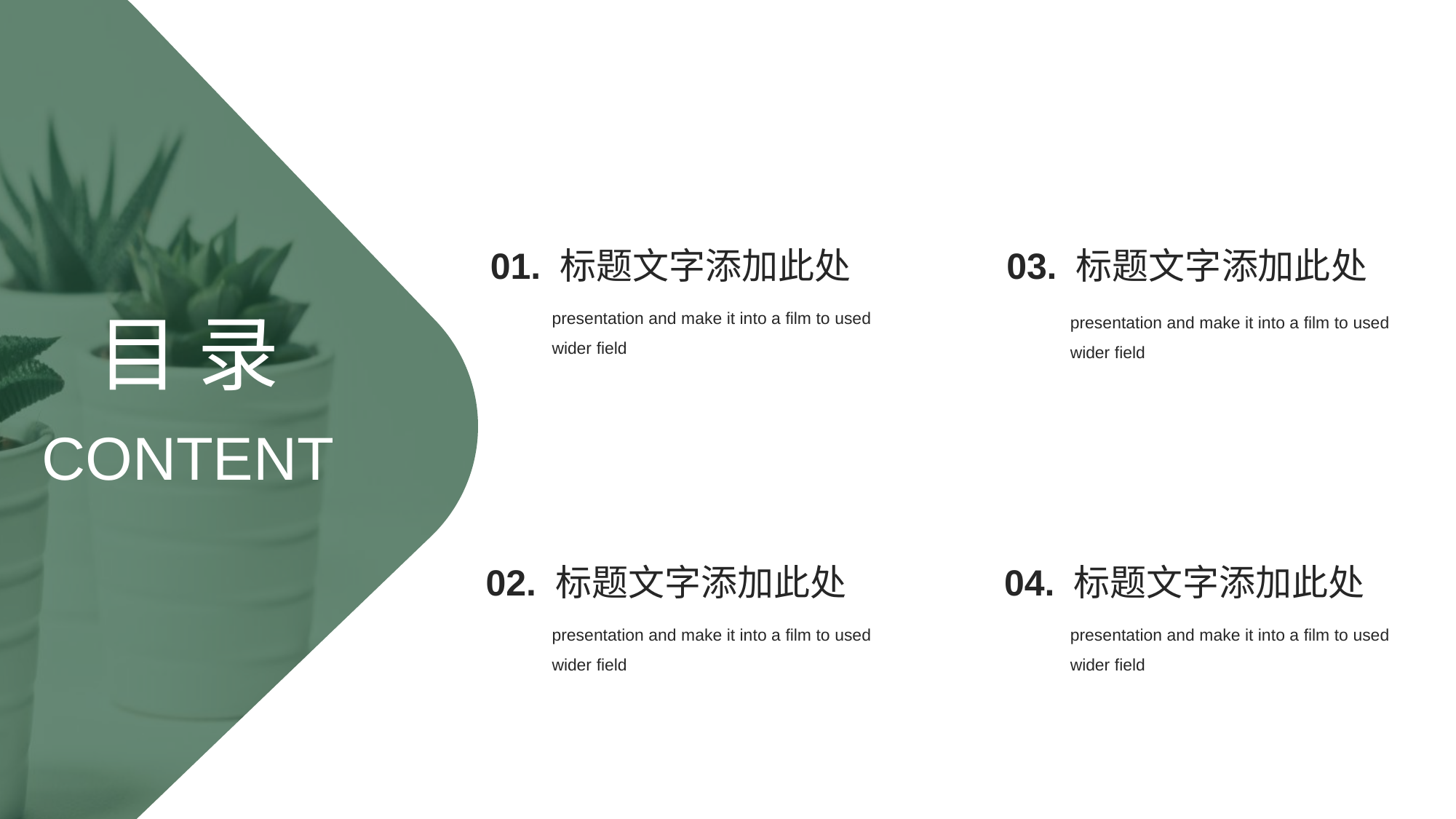

01. 标题文字添加此处
presentation and make it into a film to used wider field
03. 标题文字添加此处
presentation and make it into a film to used wider field
目 录
CONTENT
02. 标题文字添加此处
presentation and make it into a film to used wider field
04. 标题文字添加此处
presentation and make it into a film to used wider field